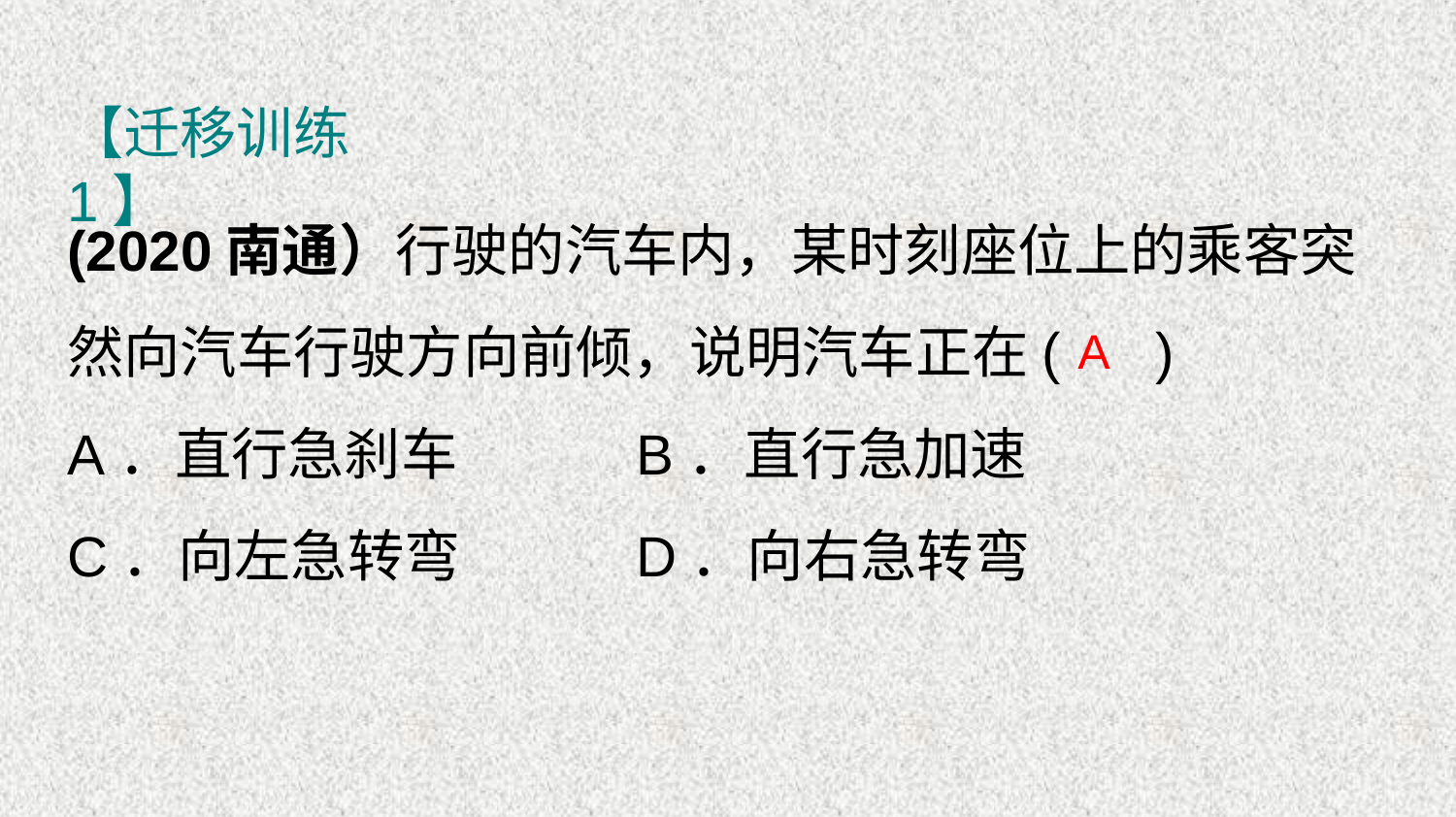

【迁移训练1】
(2020南通）行驶的汽车内，某时刻座位上的乘客突然向汽车行驶方向前倾，说明汽车正在(      )
A．直行急刹车	     B．直行急加速
C．向左急转弯	     D．向右急转弯
A